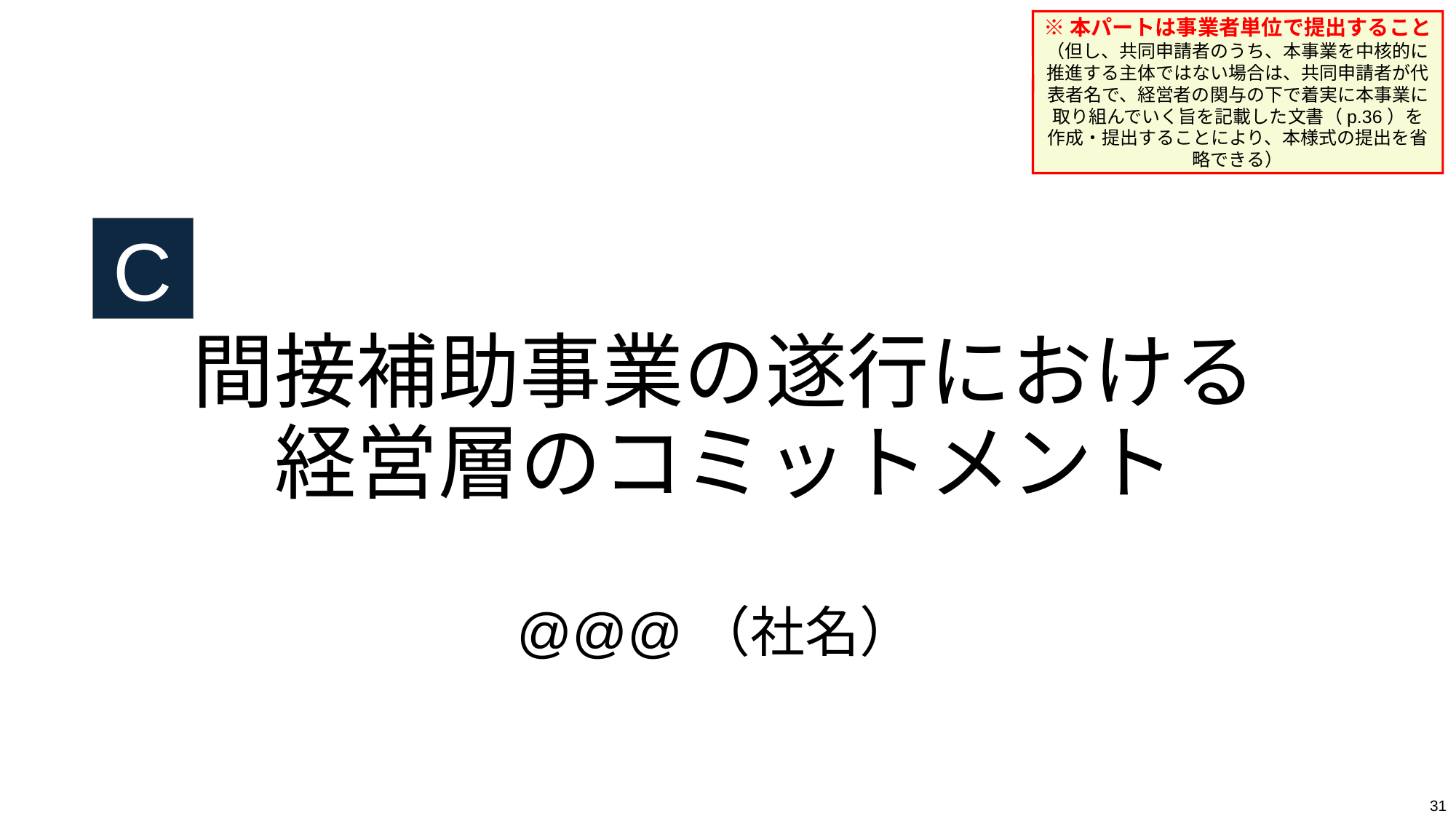

※本パートは事業者単位で提出すること
（但し、共同申請者のうち、本事業を中核的に推進する主体ではない場合は、共同申請者が代表者名で、経営者の関与の下で着実に本事業に取り組んでいく旨を記載した文書（p.36）を作成・提出することにより、本様式の提出を省略できる）
C
間接補助事業の遂行における
経営層のコミットメント
@@@（社名）